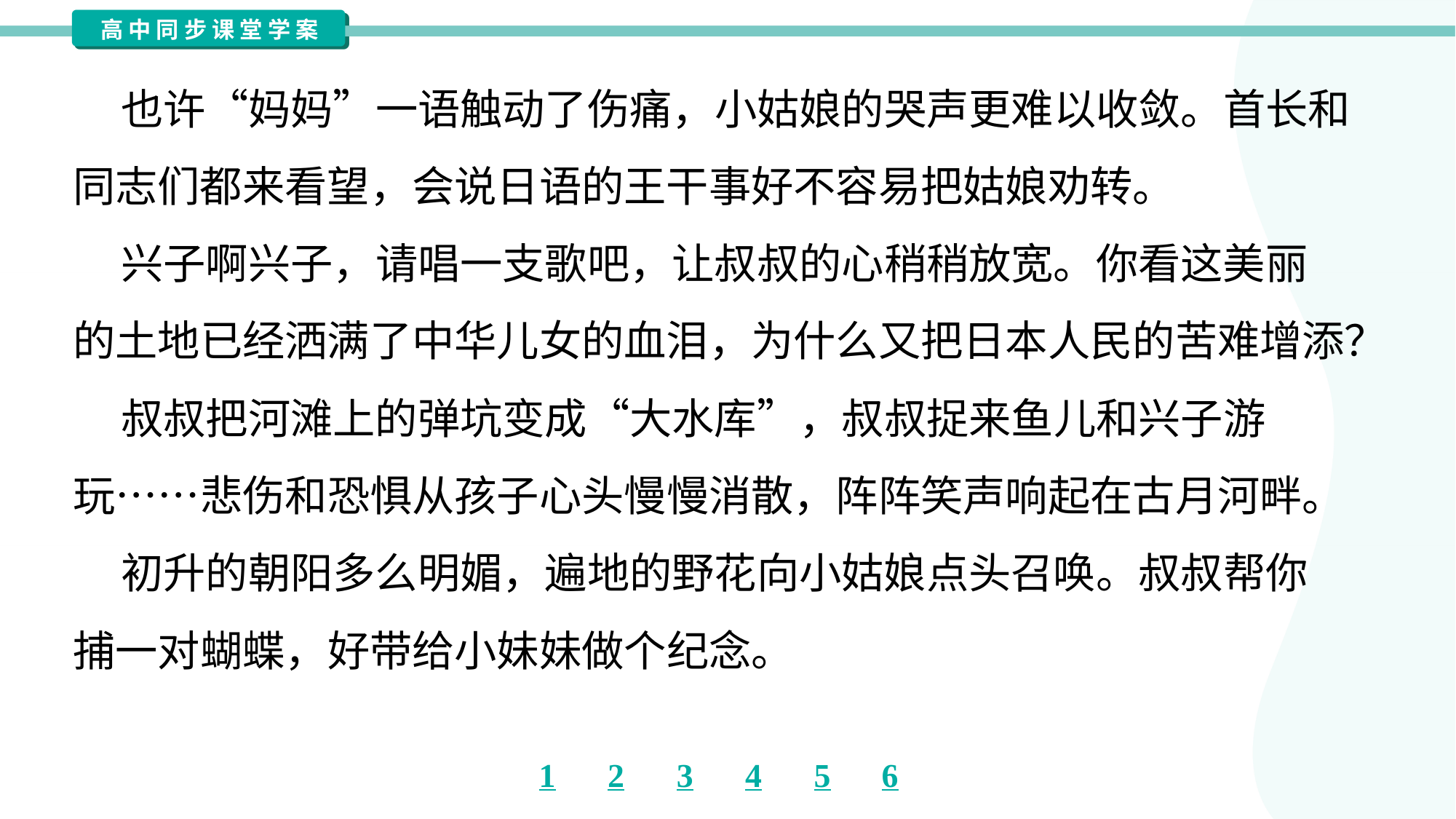

也许“妈妈”一语触动了伤痛，小姑娘的哭声更难以收敛。首长和
同志们都来看望，会说日语的王干事好不容易把姑娘劝转。
    兴子啊兴子，请唱一支歌吧，让叔叔的心稍稍放宽。你看这美丽
的土地已经洒满了中华儿女的血泪，为什么又把日本人民的苦难增添？
    叔叔把河滩上的弹坑变成“大水库”，叔叔捉来鱼儿和兴子游
玩……悲伤和恐惧从孩子心头慢慢消散，阵阵笑声响起在古月河畔。
    初升的朝阳多么明媚，遍地的野花向小姑娘点头召唤。叔叔帮你
捕一对蝴蝶，好带给小妹妹做个纪念。